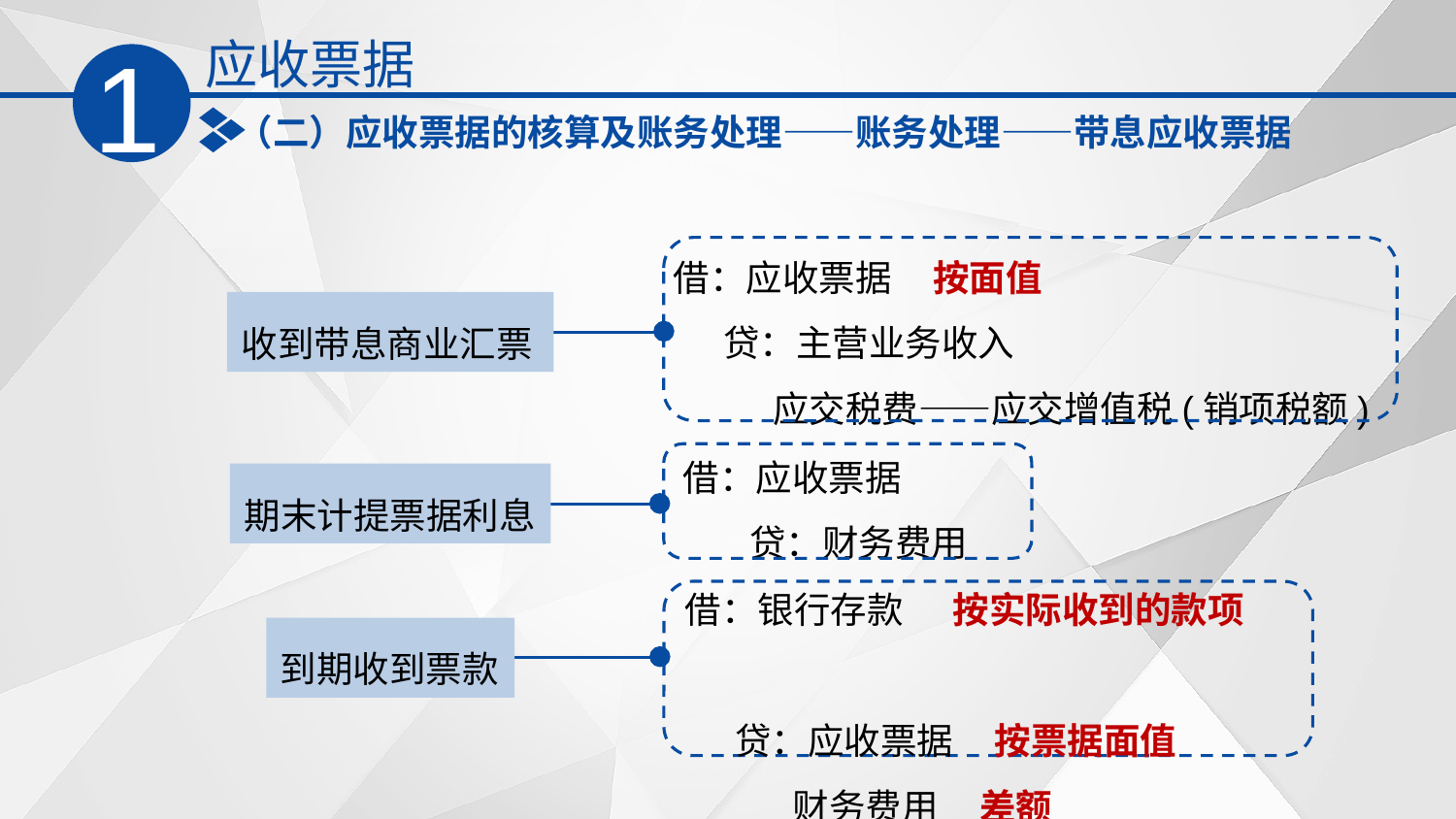

应收票据
1

（二）应收票据的核算及账务处理——账务处理——带息应收票据

借：应收票据     按面值
     贷：主营业务收入
           应交税费——应交增值税(销项税额)

收到带息商业汇票

借：应收票据
       贷：财务费用

期末计提票据利息

借：银行存款      按实际收到的款项
     贷：应收票据     按票据面值
            财务费用     差额

到期收到票款